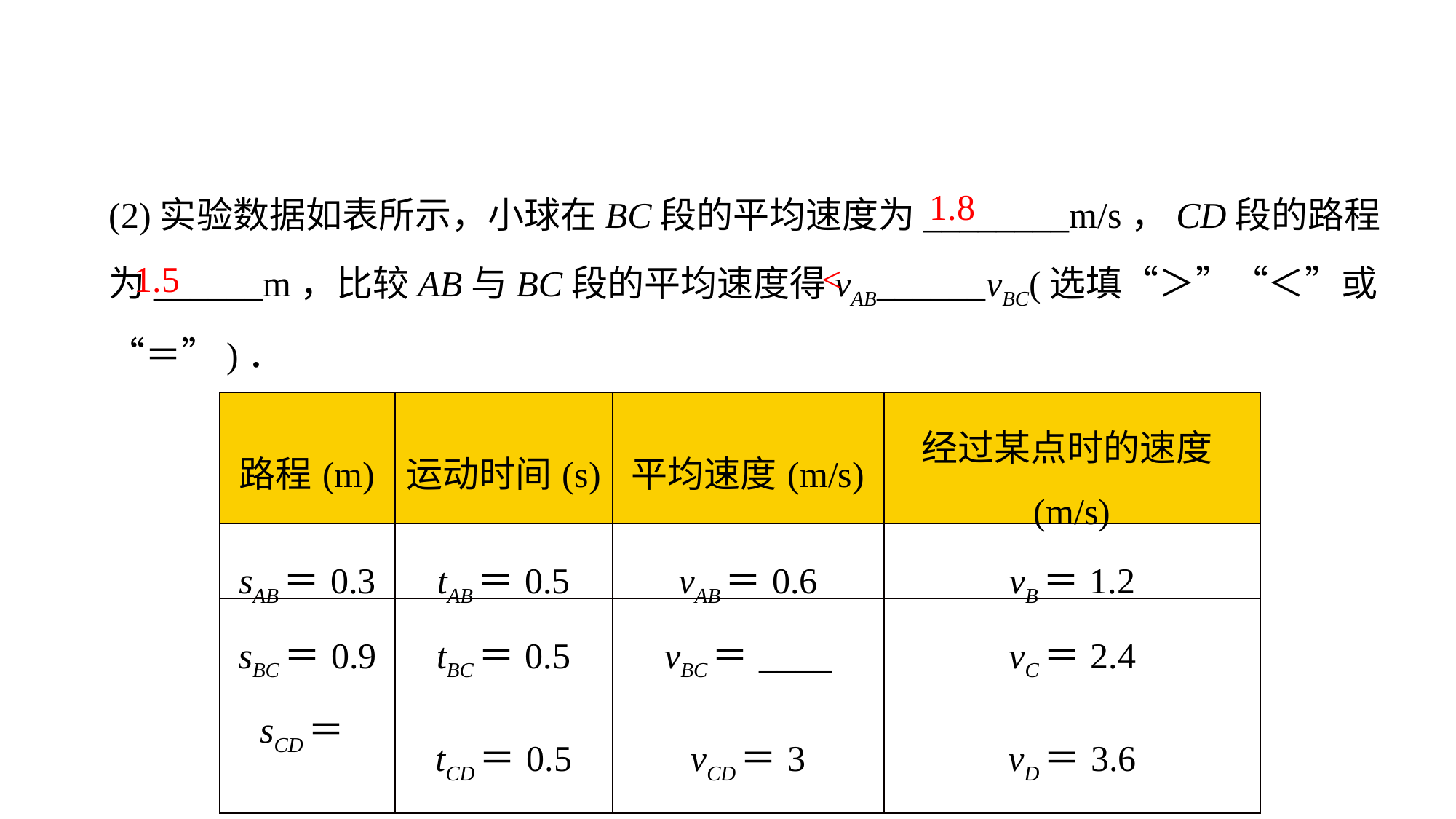

(2)实验数据如表所示，小球在BC段的平均速度为________m/s，CD段的路程为______m，比较AB与BC段的平均速度得vAB______vBC(选填“＞”“＜”或“＝”)．
1.8
1.5
<
| 路程(m) | 运动时间(s) | 平均速度(m/s) | 经过某点时的速度(m/s) |
| --- | --- | --- | --- |
| sAB＝0.3 | tAB＝0.5 | vAB＝0.6 | vB＝1.2 |
| sBC＝0.9 | tBC＝0.5 | vBC＝\_\_\_\_ | vC＝2.4 |
| sCD＝\_\_\_\_ | tCD＝0.5 | vCD＝3 | vD＝3.6 |